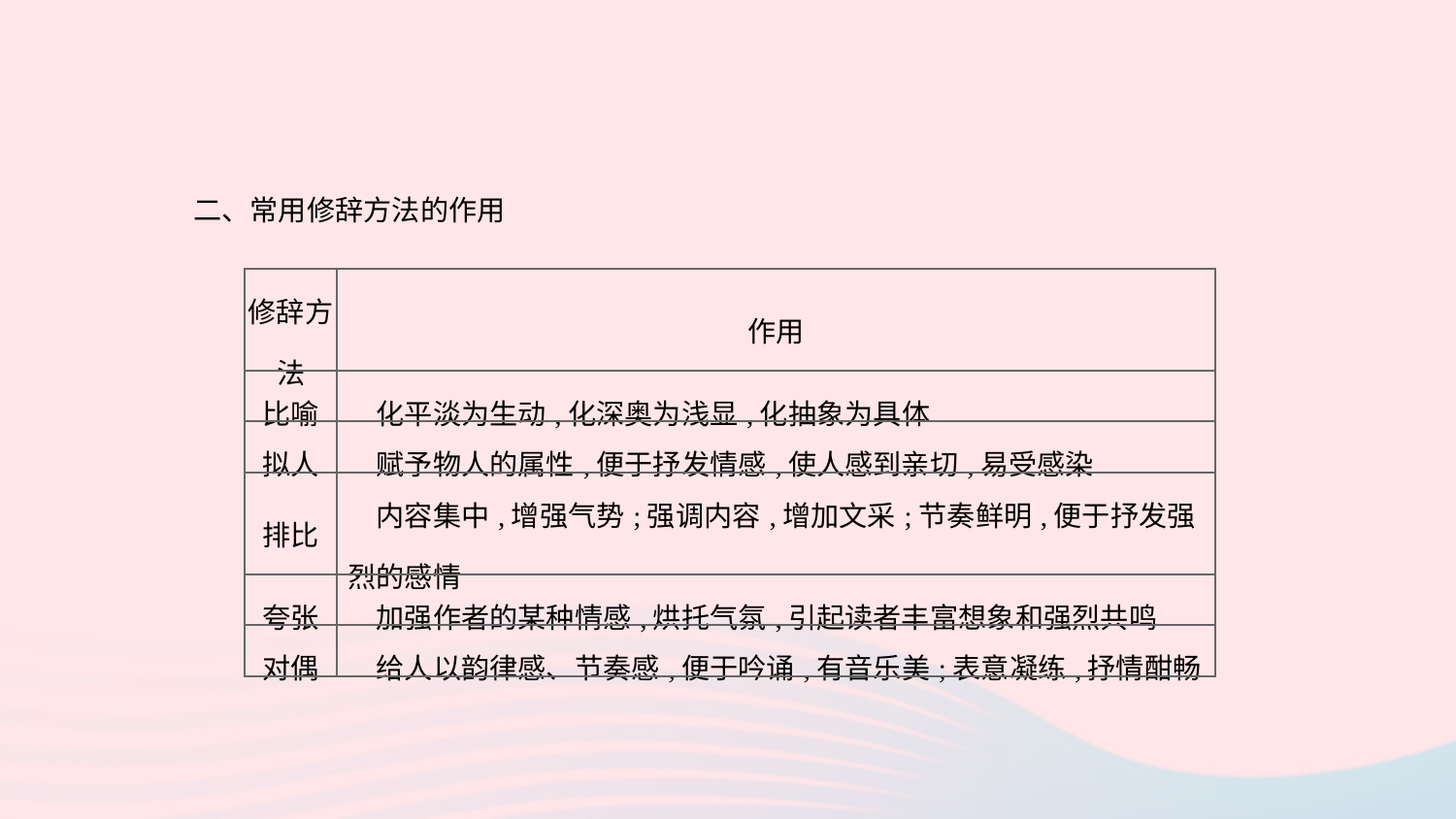

二、常用修辞方法的作用
| 修辞方法 | 作用 |
| --- | --- |
| 比喻 | 化平淡为生动,化深奥为浅显,化抽象为具体 |
| 拟人 | 赋予物人的属性,便于抒发情感,使人感到亲切,易受感染 |
| 排比 | 内容集中,增强气势;强调内容,增加文采;节奏鲜明,便于抒发强烈的感情 |
| 夸张 | 加强作者的某种情感,烘托气氛,引起读者丰富想象和强烈共鸣 |
| 对偶 | 给人以韵律感、节奏感,便于吟诵,有音乐美;表意凝练,抒情酣畅 |